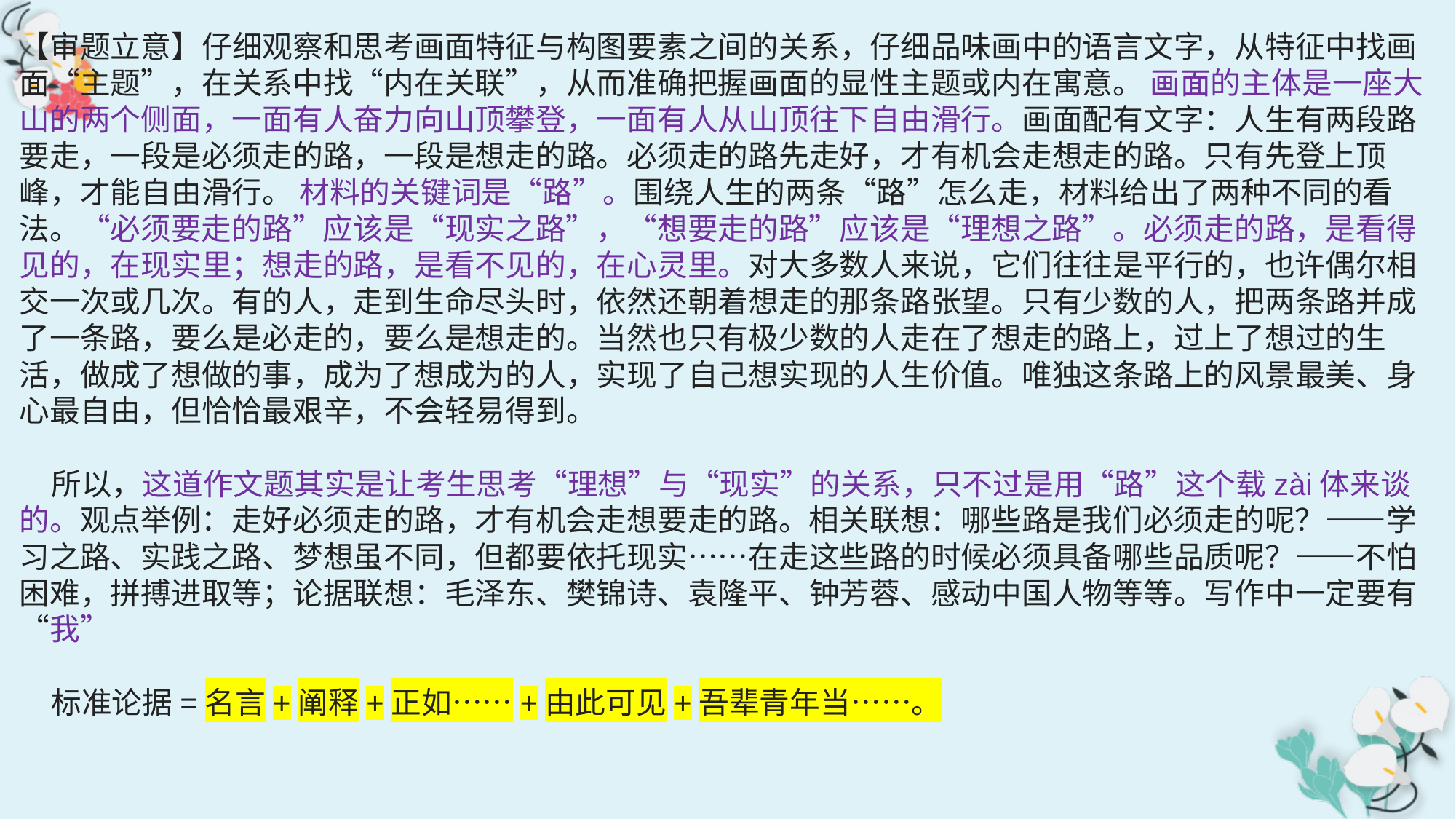

【审题立意】仔细观察和思考画面特征与构图要素之间的关系，仔细品味画中的语言文字，从特征中找画面“主题”，在关系中找“内在关联”，从而准确把握画面的显性主题或内在寓意。 画面的主体是一座大山的两个侧面，一面有人奋力向山顶攀登，一面有人从山顶往下自由滑行。画面配有文字：人生有两段路要走，一段是必须走的路，一段是想走的路。必须走的路先走好，才有机会走想走的路。只有先登上顶峰，才能自由滑行。 材料的关键词是“路”。围绕人生的两条“路”怎么走，材料给出了两种不同的看法。“必须要走的路”应该是“现实之路”，“想要走的路”应该是“理想之路”。必须走的路，是看得见的，在现实里；想走的路，是看不见的，在心灵里。对大多数人来说，它们往往是平行的，也许偶尔相交一次或几次。有的人，走到生命尽头时，依然还朝着想走的那条路张望。只有少数的人，把两条路并成了一条路，要么是必走的，要么是想走的。当然也只有极少数的人走在了想走的路上，过上了想过的生活，做成了想做的事，成为了想成为的人，实现了自己想实现的人生价值。唯独这条路上的风景最美、身心最自由，但恰恰最艰辛，不会轻易得到。

所以，这道作文题其实是让考生思考“理想”与“现实”的关系，只不过是用“路”这个载zài体来谈的。观点举例：走好必须走的路，才有机会走想要走的路。相关联想：哪些路是我们必须走的呢？——学习之路、实践之路、梦想虽不同，但都要依托现实……在走这些路的时候必须具备哪些品质呢？——不怕困难，拼搏进取等；论据联想：毛泽东、樊锦诗、袁隆平、钟芳蓉、感动中国人物等等。写作中一定要有“我”

标准论据=名言+阐释+正如……+由此可见+吾辈青年当……。